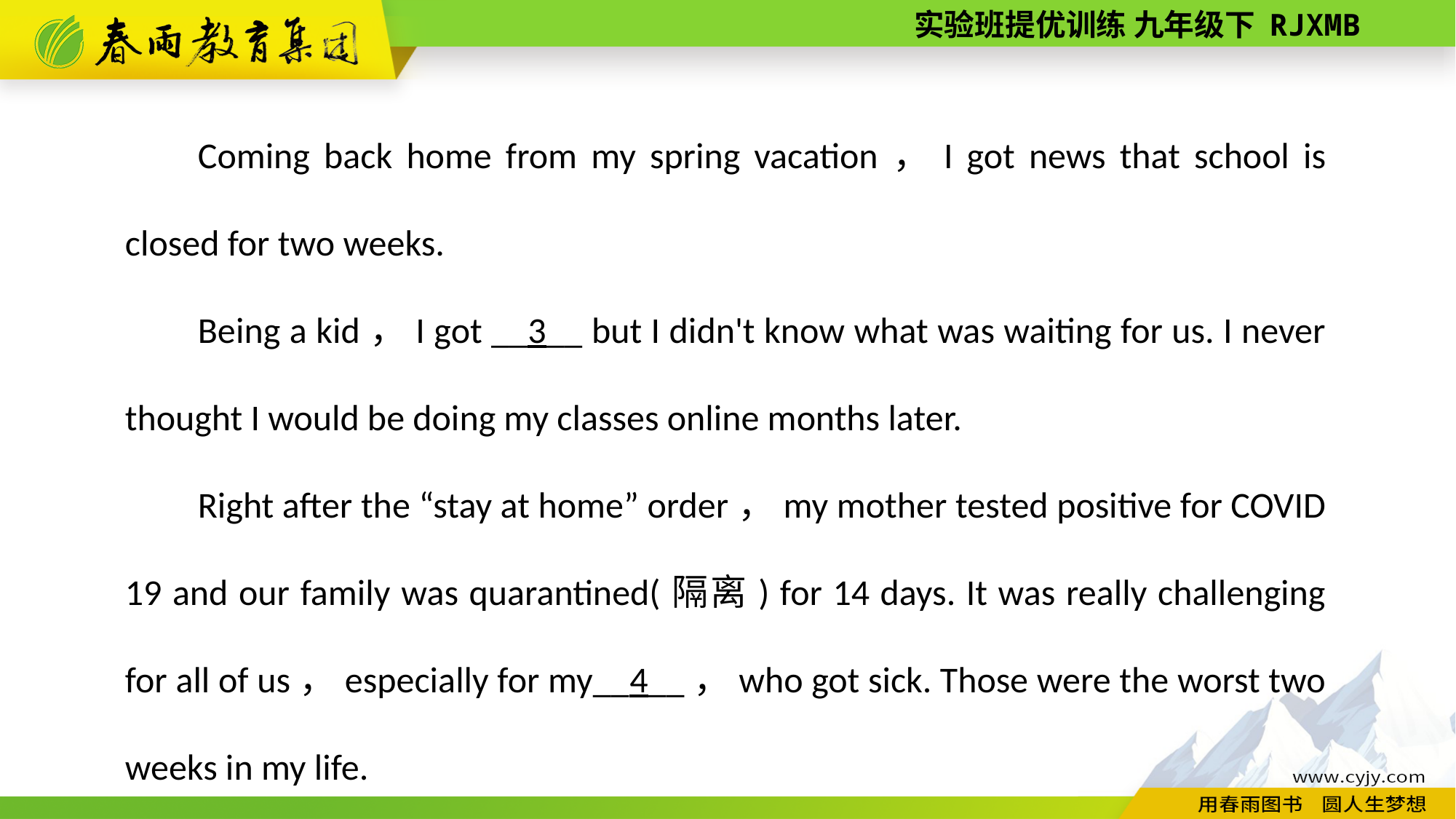

Coming back home from my spring vacation，I got news that school is closed for two weeks.
Being a kid，I got __3__ but I didn't know what was waiting for us. I never thought I would be doing my classes online months later.
Right after the “stay at home” order，my mother tested positive for COVID­19 and our family was quarantined(隔离) for 14 days. It was really challenging for all of us，especially for my__4__，who got sick. Those were the worst two weeks in my life.